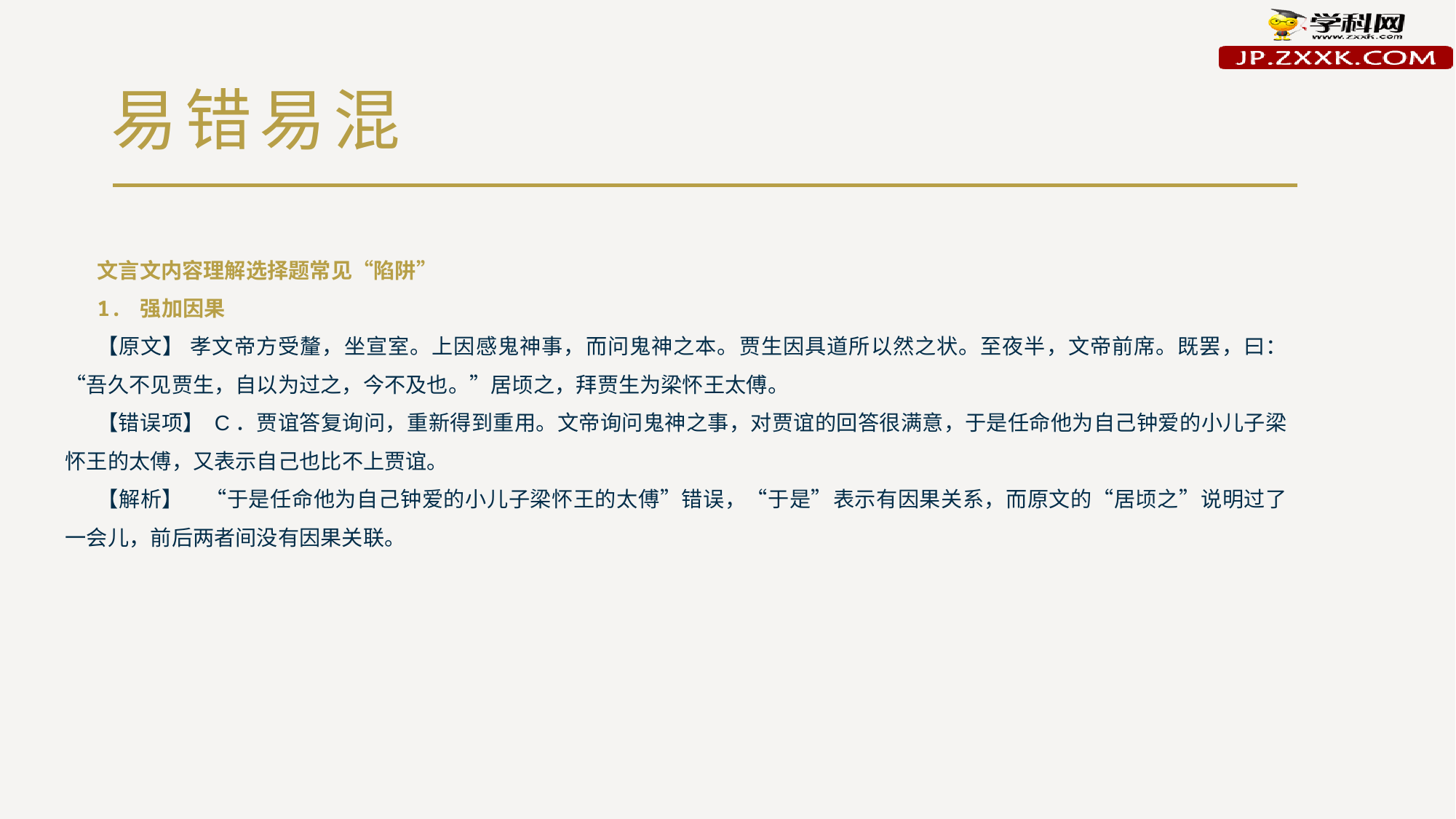

# 易错易混
文言文内容理解选择题常见“陷阱”
1. 强加因果
【原文】 孝文帝方受釐，坐宣室。上因感鬼神事，而问鬼神之本。贾生因具道所以然之状。至夜半，文帝前席。既罢，曰：“吾久不见贾生，自以为过之，今不及也。”居顷之，拜贾生为梁怀王太傅。
【错误项】 C．贾谊答复询问，重新得到重用。文帝询问鬼神之事，对贾谊的回答很满意，于是任命他为自己钟爱的小儿子梁怀王的太傅，又表示自己也比不上贾谊。
【解析】　“于是任命他为自己钟爱的小儿子梁怀王的太傅”错误，“于是”表示有因果关系，而原文的“居顷之”说明过了一会儿，前后两者间没有因果关联。